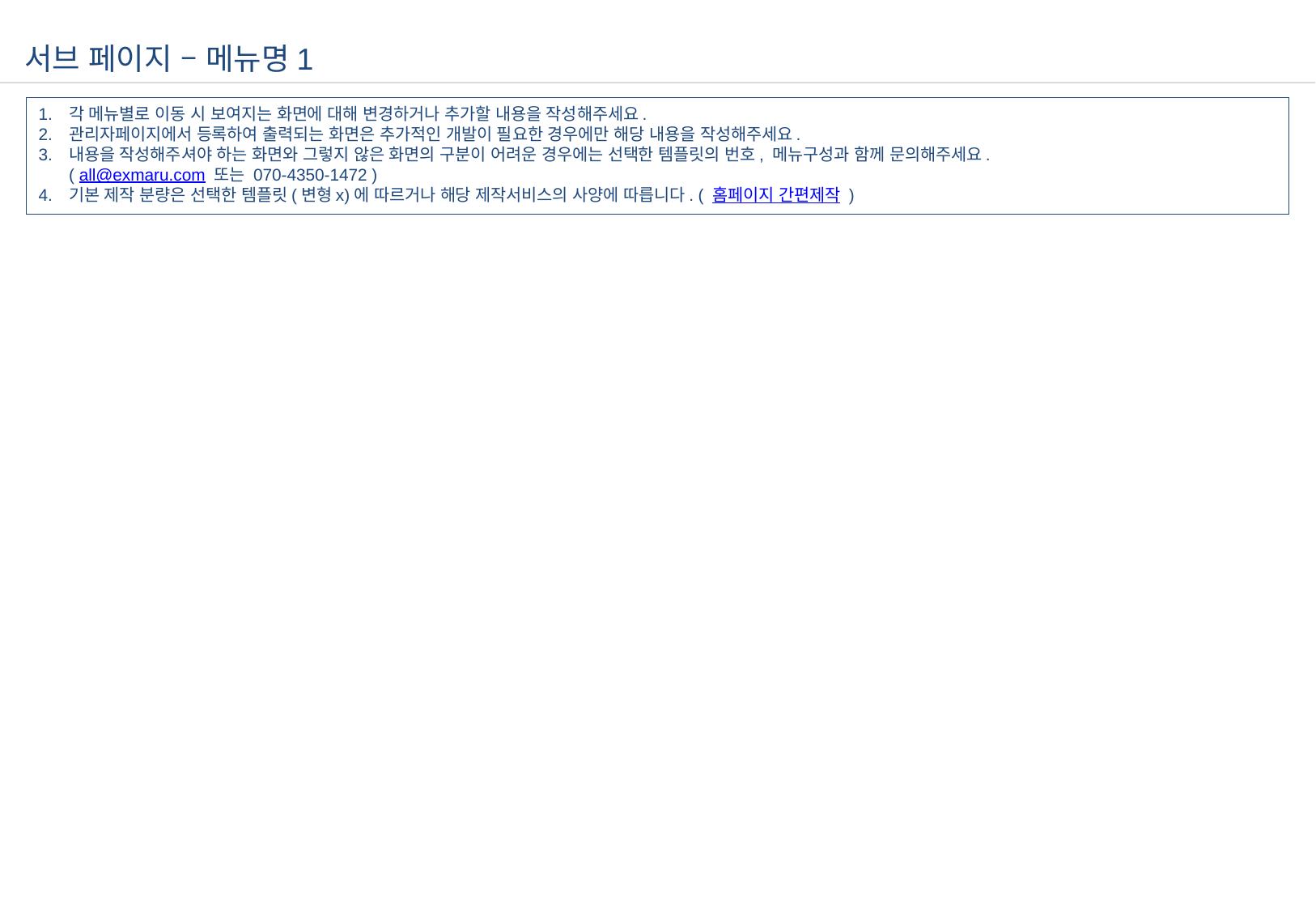

서브 페이지 – 메뉴명1
각 메뉴별로 이동 시 보여지는 화면에 대해 변경하거나 추가할 내용을 작성해주세요.
관리자페이지에서 등록하여 출력되는 화면은 추가적인 개발이 필요한 경우에만 해당 내용을 작성해주세요.
내용을 작성해주셔야 하는 화면와 그렇지 않은 화면의 구분이 어려운 경우에는 선택한 템플릿의 번호, 메뉴구성과 함께 문의해주세요.
( all@exmaru.com 또는 070-4350-1472 )
기본 제작 분량은 선택한 템플릿(변형x)에 따르거나 해당 제작서비스의 사양에 따릅니다. ( 홈페이지 간편제작 )